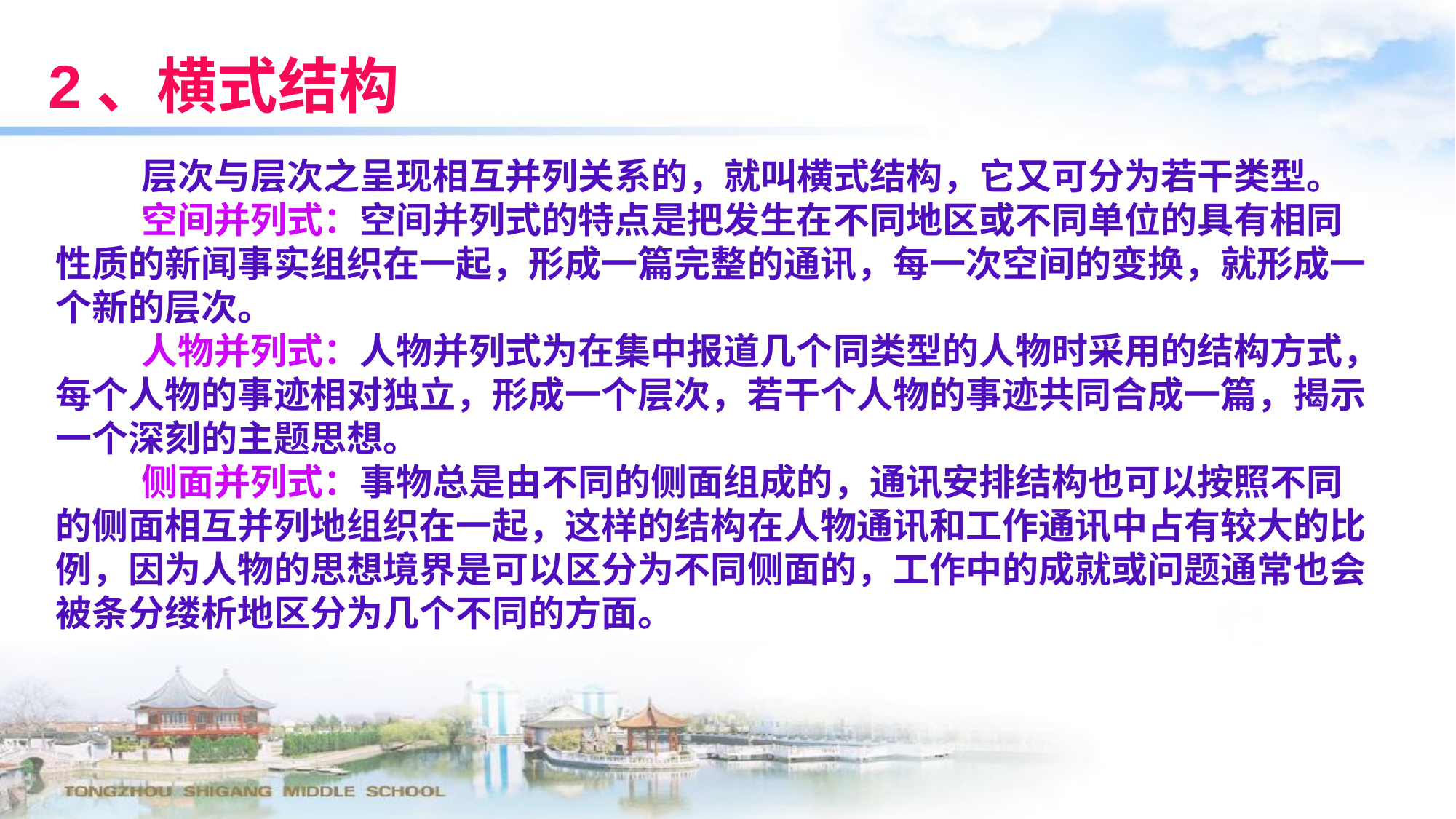

2、横式结构
层次与层次之呈现相互并列关系的，就叫横式结构，它又可分为若干类型。
空间并列式：空间并列式的特点是把发生在不同地区或不同单位的具有相同性质的新闻事实组织在一起，形成一篇完整的通讯，每一次空间的变换，就形成一个新的层次。
人物并列式：人物并列式为在集中报道几个同类型的人物时采用的结构方式，每个人物的事迹相对独立，形成一个层次，若干个人物的事迹共同合成一篇，揭示一个深刻的主题思想。
侧面并列式：事物总是由不同的侧面组成的，通讯安排结构也可以按照不同的侧面相互并列地组织在一起，这样的结构在人物通讯和工作通讯中占有较大的比例，因为人物的思想境界是可以区分为不同侧面的，工作中的成就或问题通常也会被条分缕析地区分为几个不同的方面。